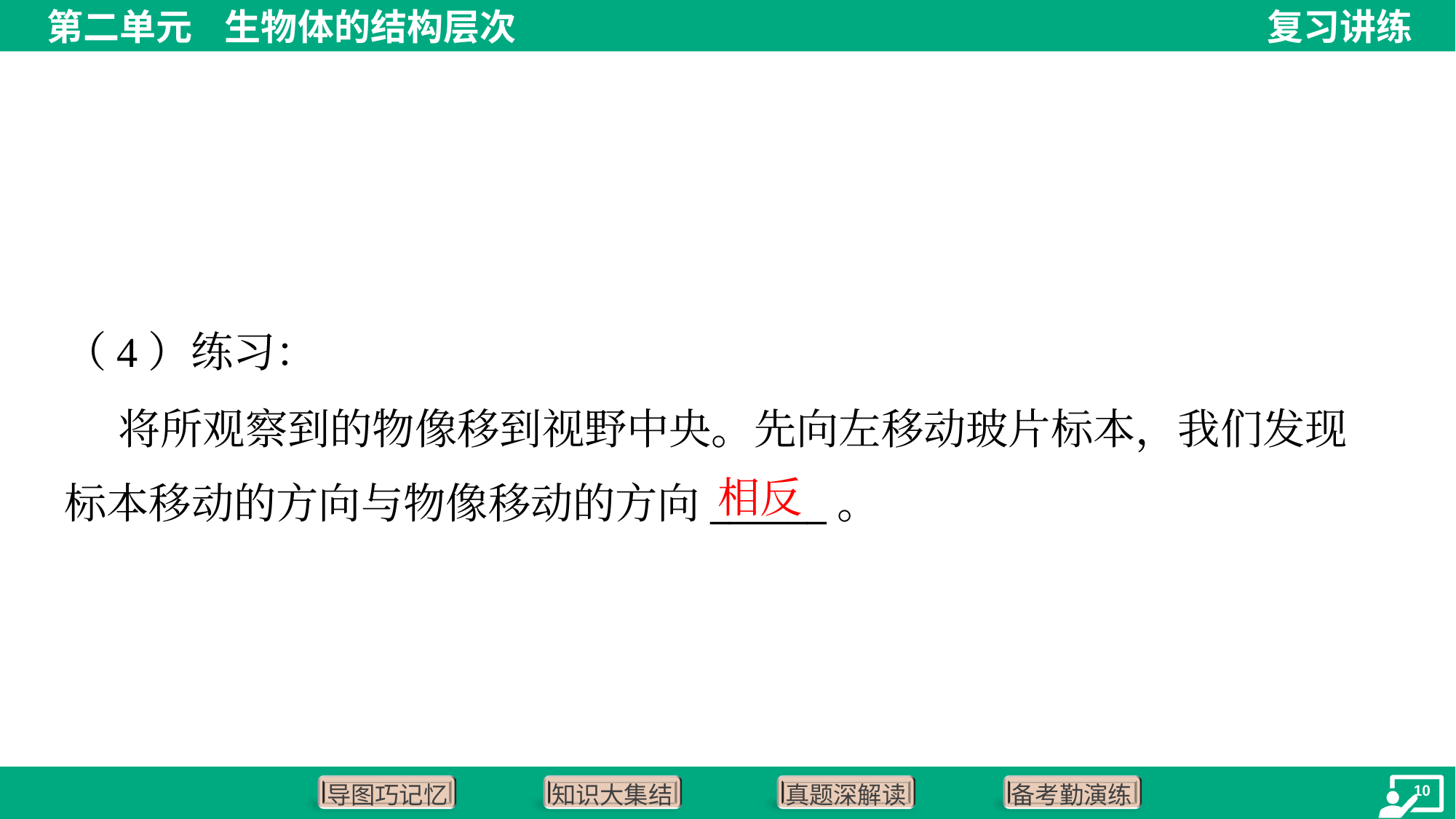

（4）练习：
    将所观察到的物像移到视野中央。先向左移动玻片标本，我们发现
标本移动的方向与物像移动的方向______。
相反